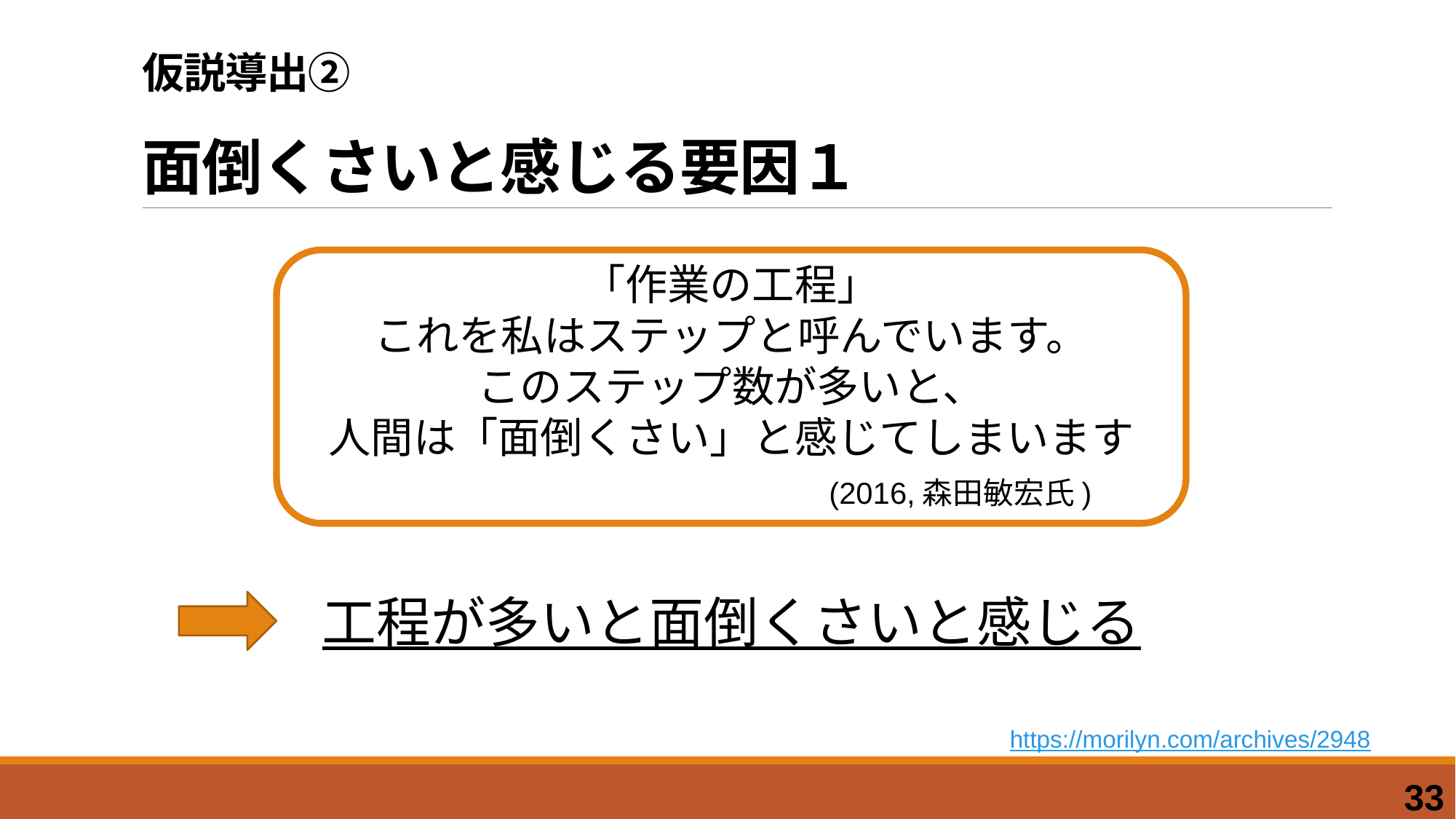

# 仮説導出② 面倒くさいと感じる要因１

「作業の工程」
これを私はステップと呼んでいます。
このステップ数が多いと、
人間は「面倒くさい」と感じてしまいます
(2016,森田敏宏氏)
工程が多いと面倒くさいと感じる

https://morilyn.com/archives/2948
33